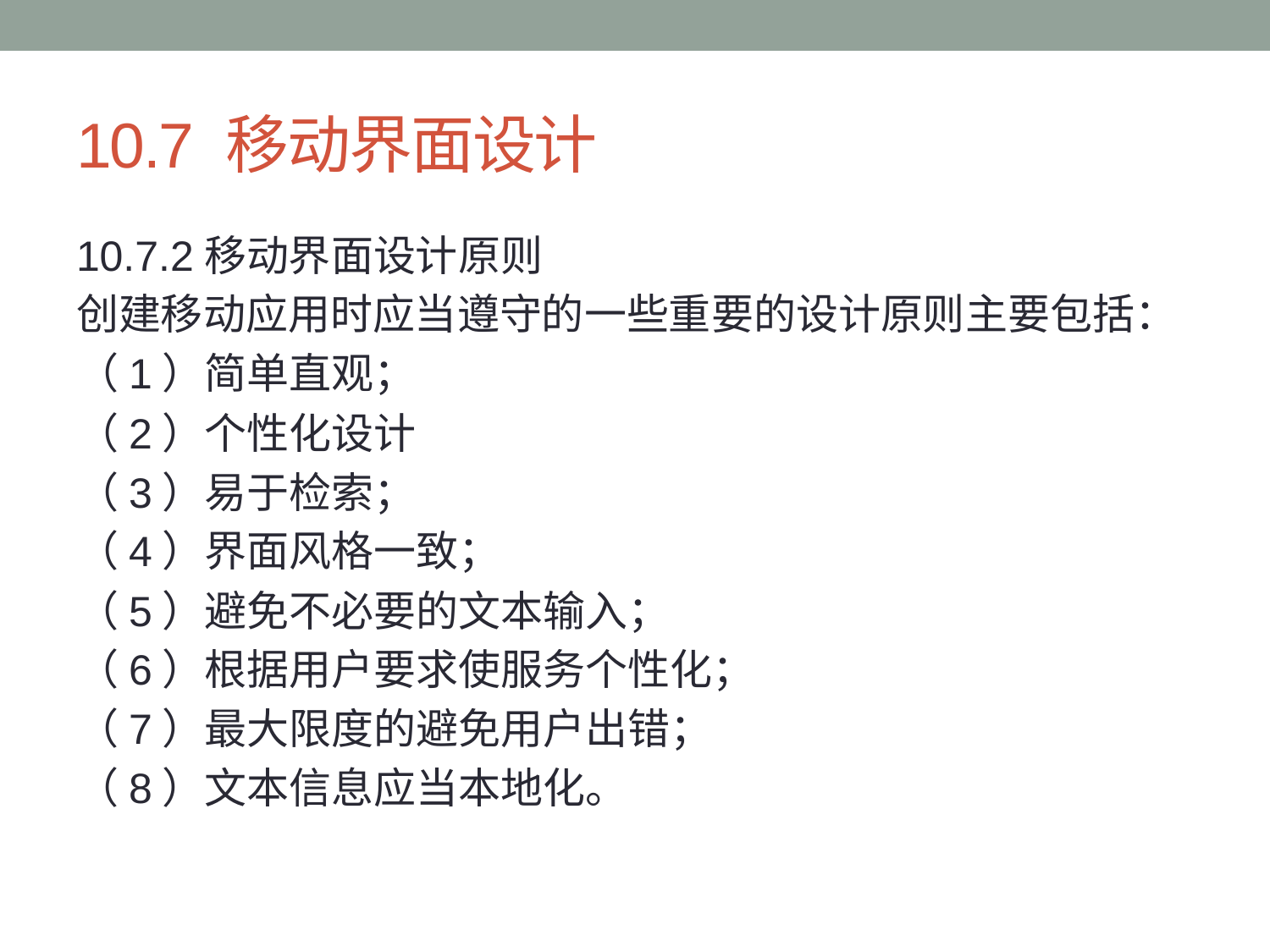

# 10.7 移动界面设计
10.7.2移动界面设计原则
创建移动应用时应当遵守的一些重要的设计原则主要包括：
（1）简单直观；
（2）个性化设计
（3）易于检索；
（4）界面风格一致；
（5）避免不必要的文本输入；
（6）根据用户要求使服务个性化；
（7）最大限度的避免用户出错；
（8）文本信息应当本地化。